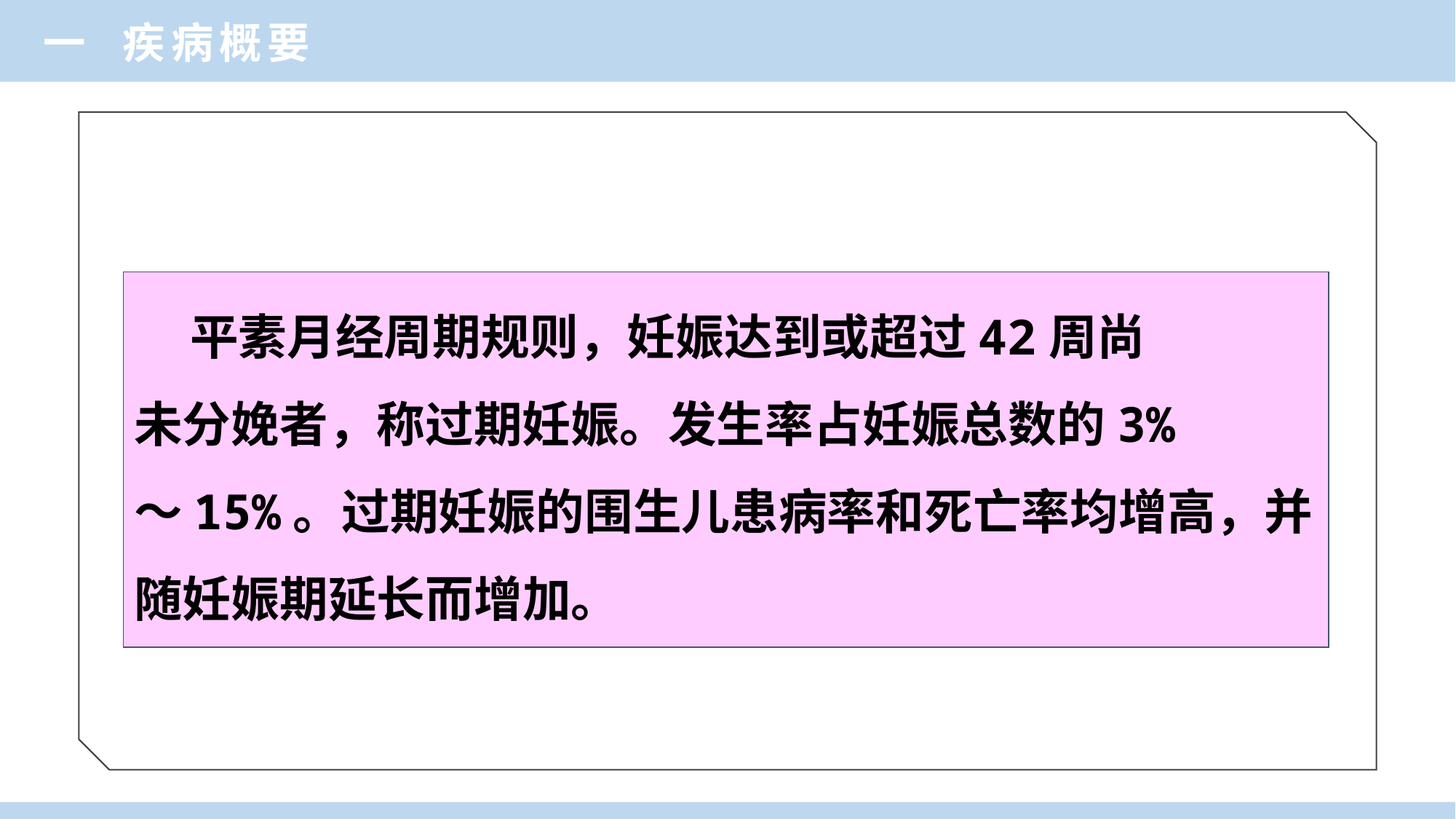

一  疾病概要

    平素月经周期规则，妊娠达到或超过42周尚
未分娩者，称过期妊娠。发生率占妊娠总数的3%
～15%。过期妊娠的围生儿患病率和死亡率均增高，并随妊娠期延长而增加。